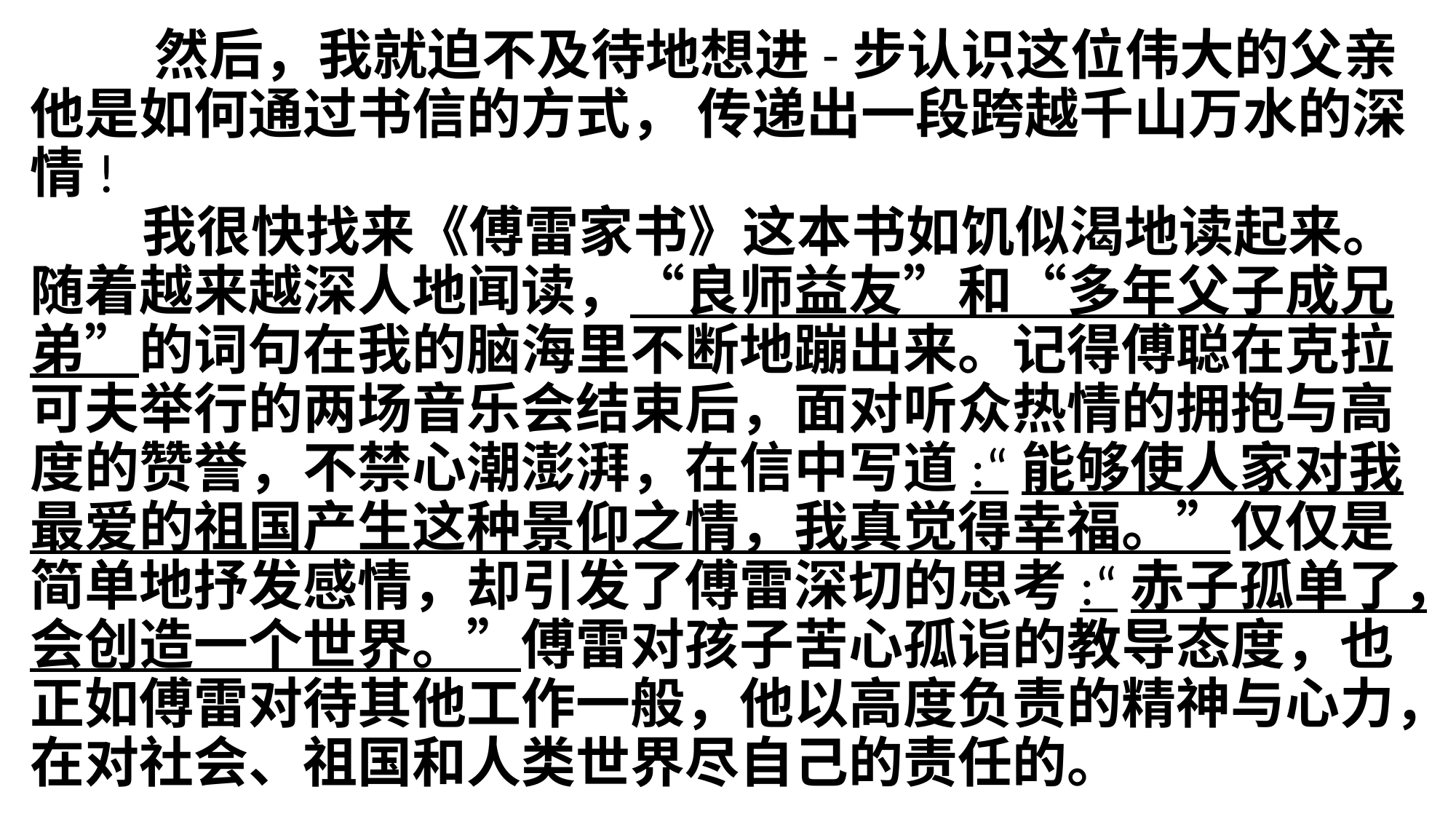

# 然后，我就迫不及待地想进-步认识这位伟大的父亲他是如何通过书信的方式， 传递出一段跨越千山万水的深情! 我很快找来《傅雷家书》这本书如饥似渴地读起来。随着越来越深人地闻读，“良师益友”和“多年父子成兄弟”的词句在我的脑海里不断地蹦出来。记得傅聪在克拉可夫举行的两场音乐会结束后，面对听众热情的拥抱与高度的赞誉，不禁心潮澎湃，在信中写道:“能够使人家对我最爱的祖国产生这种景仰之情，我真觉得幸福。”仅仅是简单地抒发感情，却引发了傅雷深切的思考:“赤子孤单了，会创造一个世界。”傅雷对孩子苦心孤诣的教导态度，也正如傅雷对待其他工作一般，他以高度负责的精神与心力，在对社会、祖国和人类世界尽自己的责任的。